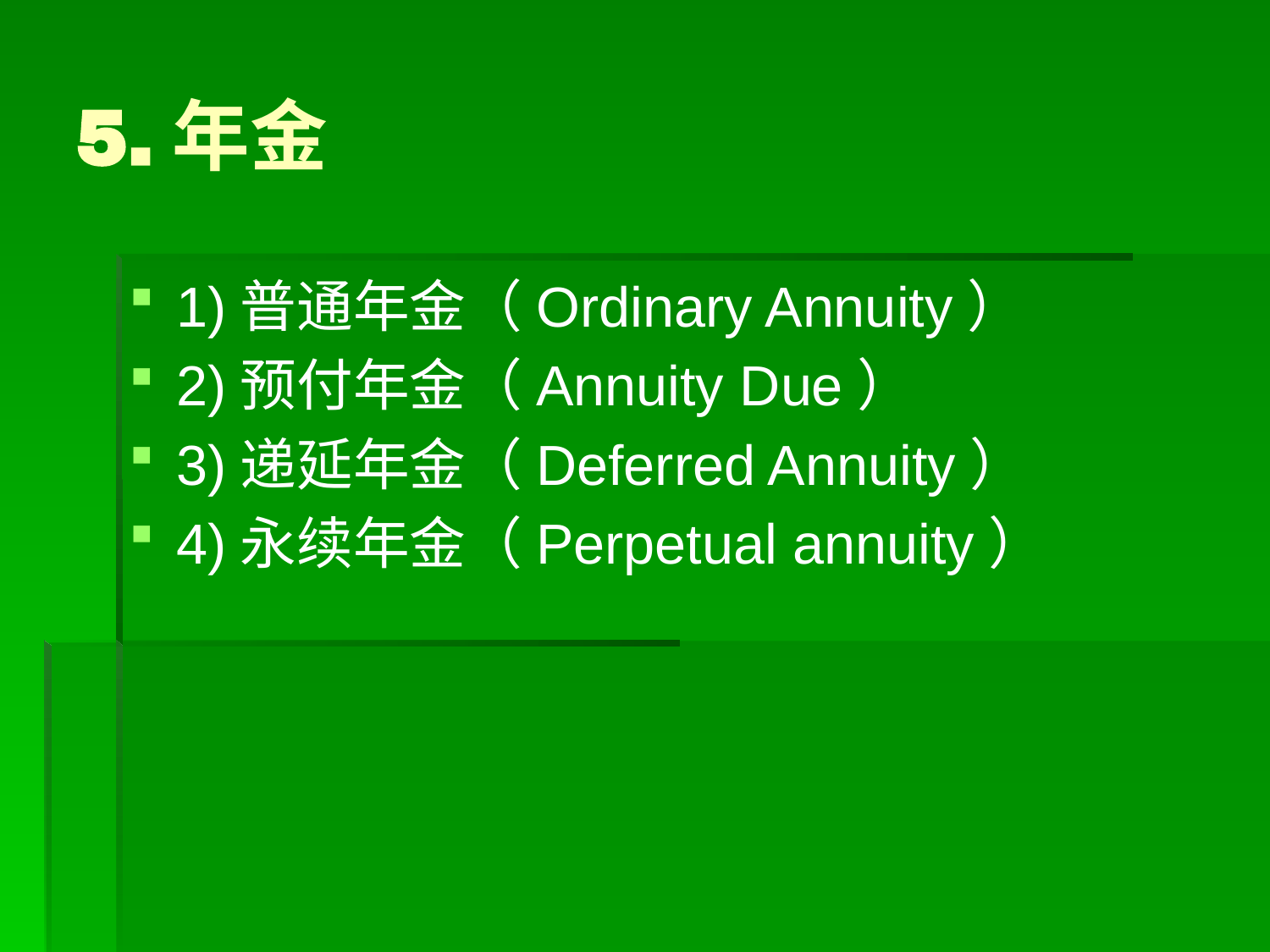

# 5.年金
1)普通年金（Ordinary Annuity）
2)预付年金（Annuity Due）
3)递延年金（Deferred Annuity）
4)永续年金（Perpetual annuity）